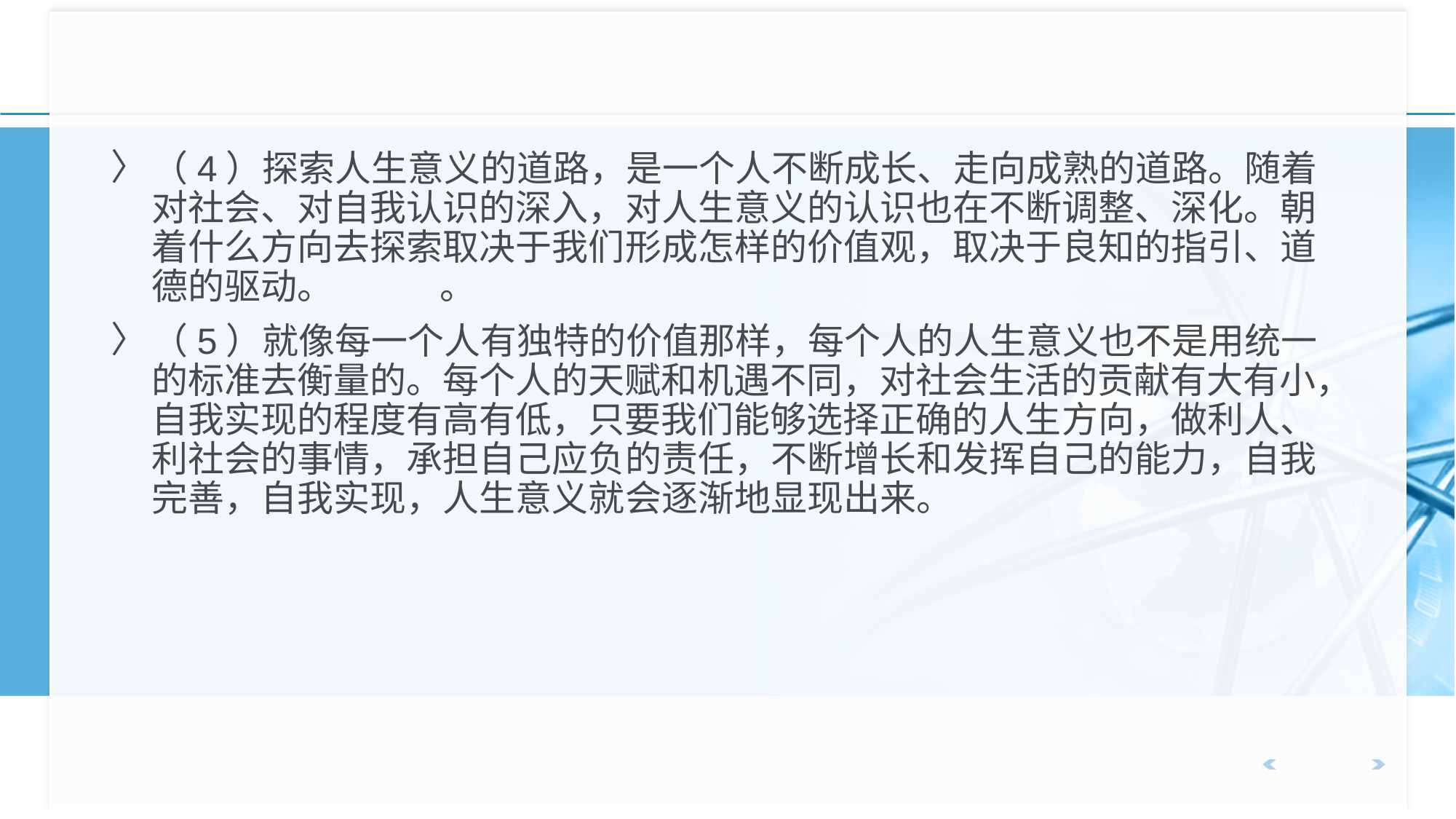

（4）探索人生意义的道路，是一个人不断成长、走向成熟的道路。随着对社会、对自我认识的深入，对人生意义的认识也在不断调整、深化。朝着什么方向去探索取决于我们形成怎样的价值观，取决于良知的指引、道德的驱动。             。
（5）就像每一个人有独特的价值那样，每个人的人生意义也不是用统一的标准去衡量的。每个人的天赋和机遇不同，对社会生活的贡献有大有小，自我实现的程度有高有低，只要我们能够选择正确的人生方向，做利人、利社会的事情，承担自己应负的责任，不断增长和发挥自己的能力，自我完善，自我实现，人生意义就会逐渐地显现出来。